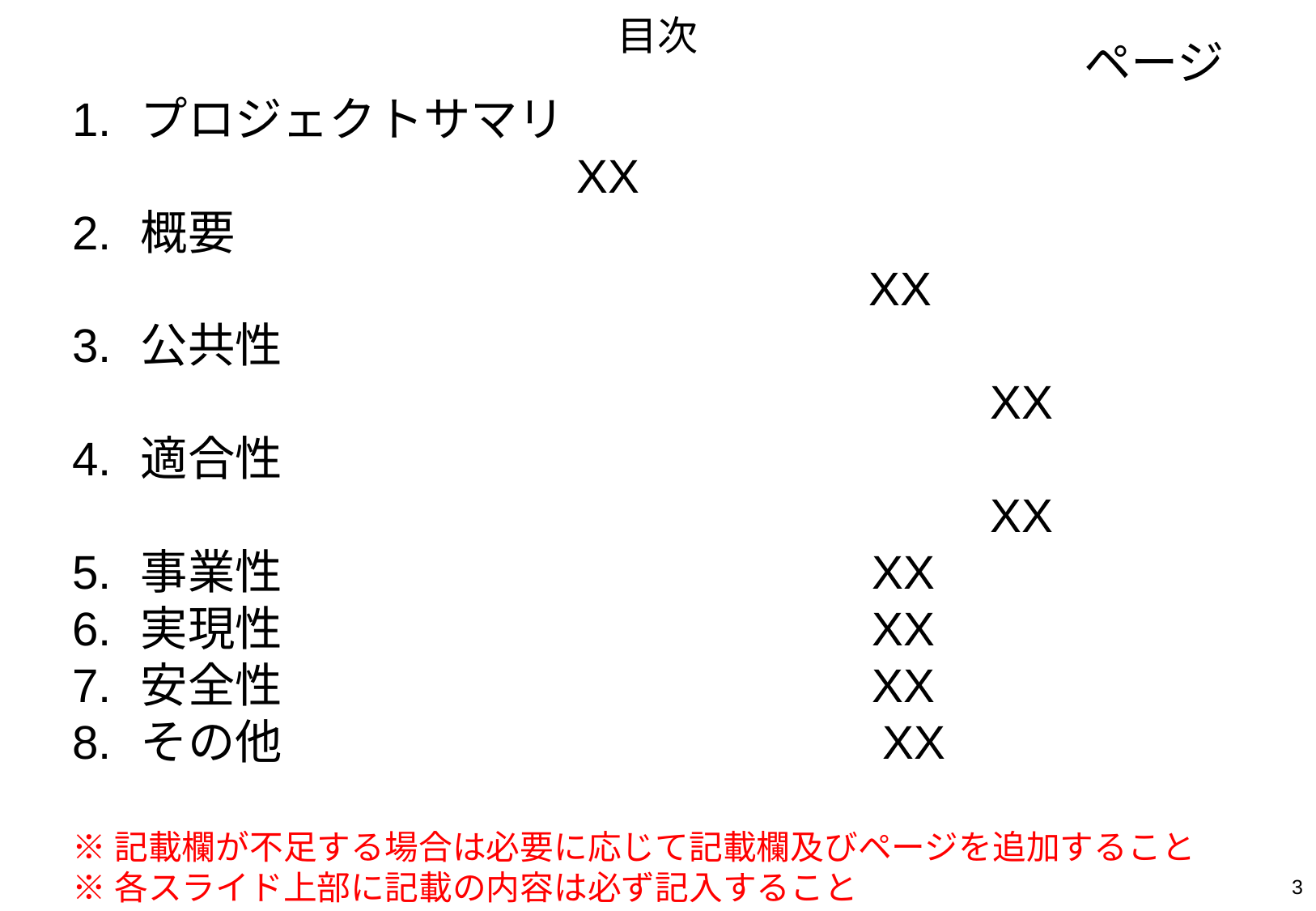

# 目次
ページ
プロジェクトサマリ　　　　　　　　　　　　　　　　　　　　　　　XX
概要					　　　　　　　　							XX
公共性															XX
適合性															XX
事業性                                                       XX
実現性                                                       XX
安全性                                                       XX
その他                                                        XX
※記載欄が不足する場合は必要に応じて記載欄及びページを追加すること
※各スライド上部に記載の内容は必ず記入すること
※募集要項の「表4　評価項目一覧」を確認の上記載すること
3